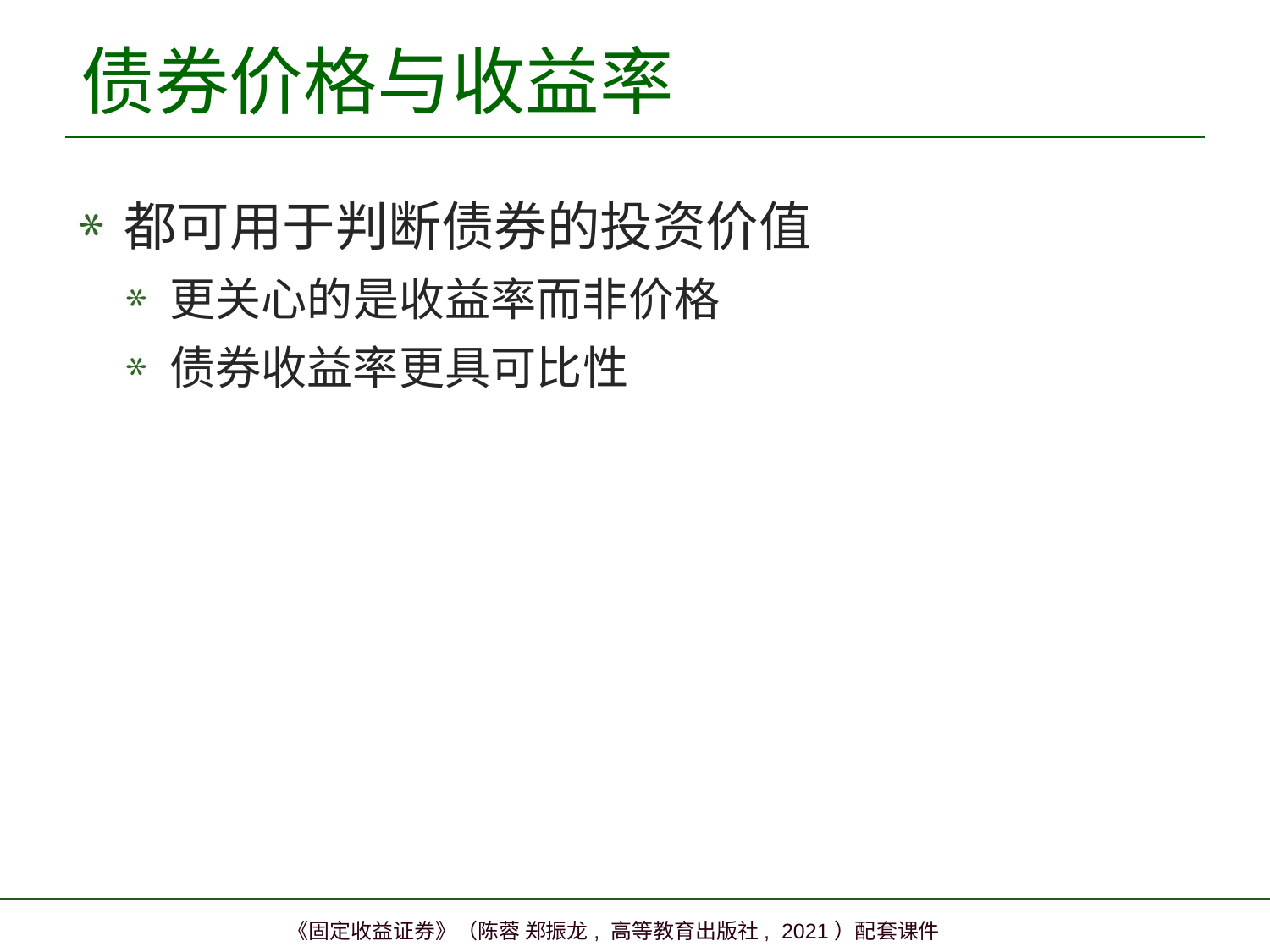

# 债券价格与收益率
都可用于判断债券的投资价值
更关心的是收益率而非价格
债券收益率更具可比性